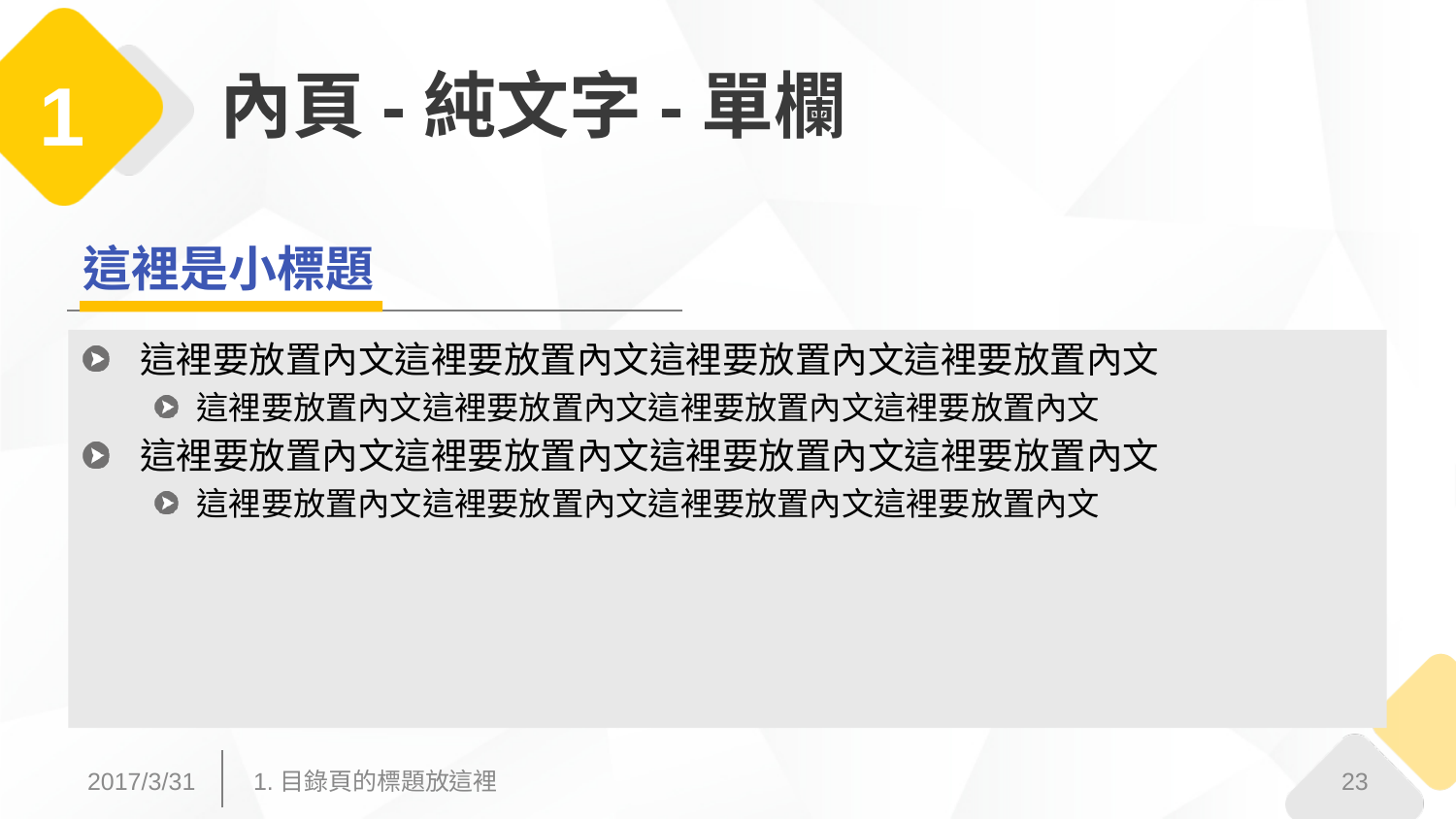

# 內頁-純文字-單欄
1
這裡是小標題
這裡要放置內文這裡要放置內文這裡要放置內文這裡要放置內文
這裡要放置內文這裡要放置內文這裡要放置內文這裡要放置內文
這裡要放置內文這裡要放置內文這裡要放置內文這裡要放置內文
這裡要放置內文這裡要放置內文這裡要放置內文這裡要放置內文

2017/3/31
23
1.目錄頁的標題放這裡